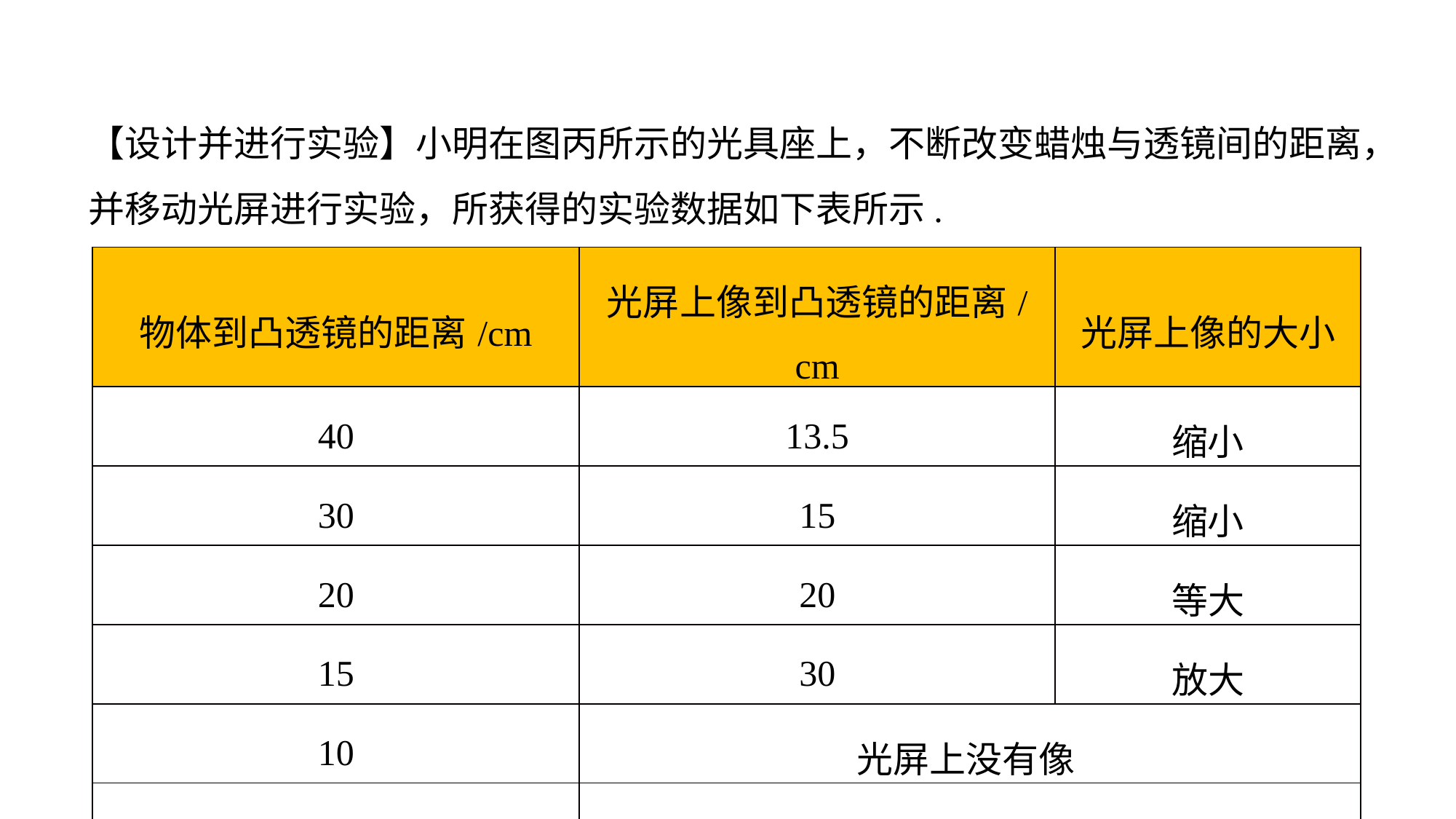

【设计并进行实验】小明在图丙所示的光具座上，不断改变蜡烛与透镜间的距离，并移动光屏进行实验，所获得的实验数据如下表所示.
| 物体到凸透镜的距离/cm | 光屏上像到凸透镜的距离/cm | 光屏上像的大小 |
| --- | --- | --- |
| 40 | 13.5 | 缩小 |
| 30 | 15 | 缩小 |
| 20 | 20 | 等大 |
| 15 | 30 | 放大 |
| 10 | 光屏上没有像 |  |
| 8 | 光屏上没有像 |  |